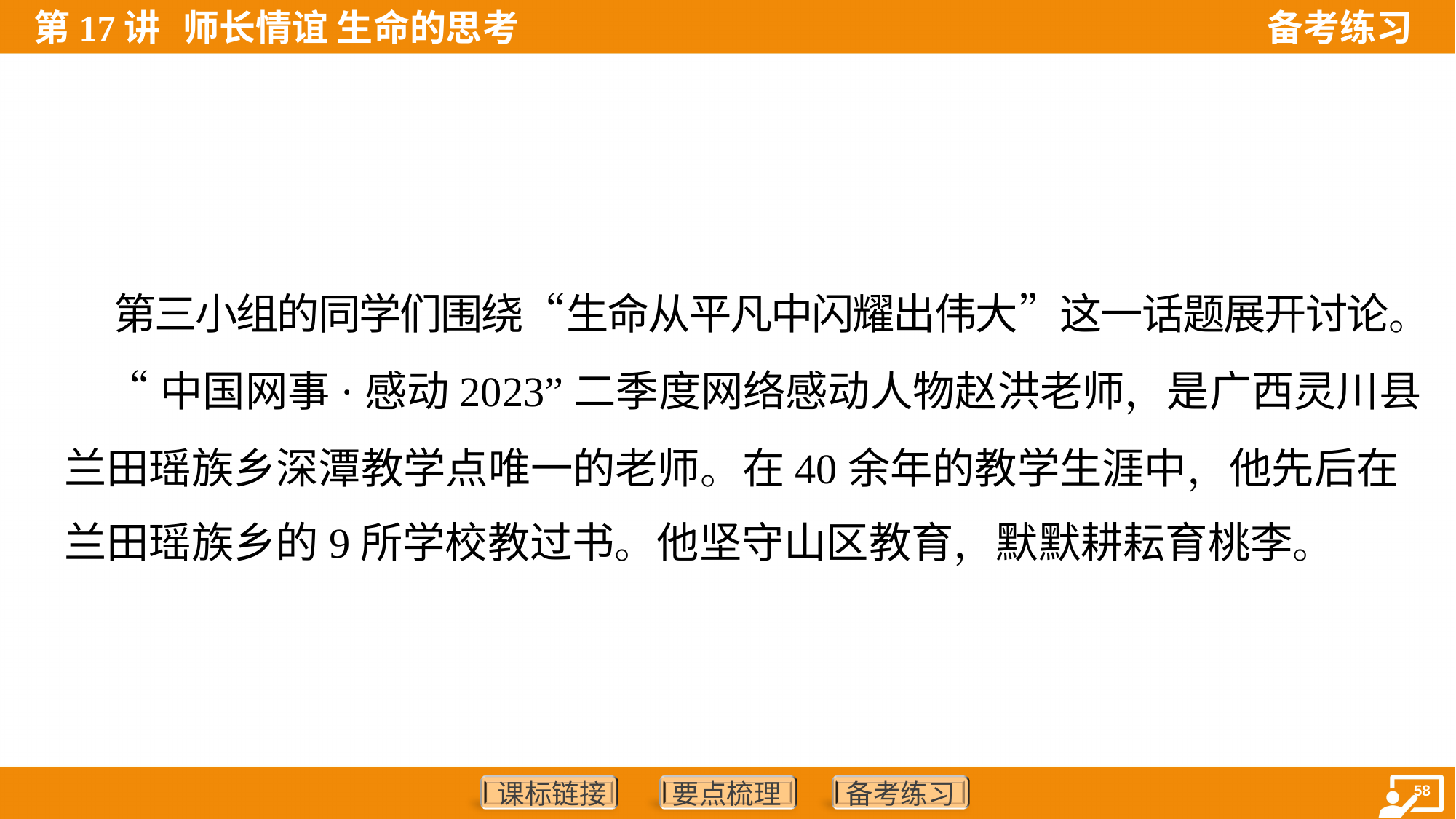

第三小组的同学们围绕“生命从平凡中闪耀出伟大”这一话题展开讨论。
    “中国网事·感动2023”二季度网络感动人物赵洪老师，是广西灵川县
兰田瑶族乡深潭教学点唯一的老师。在40余年的教学生涯中，他先后在
兰田瑶族乡的9所学校教过书。他坚守山区教育，默默耕耘育桃李。